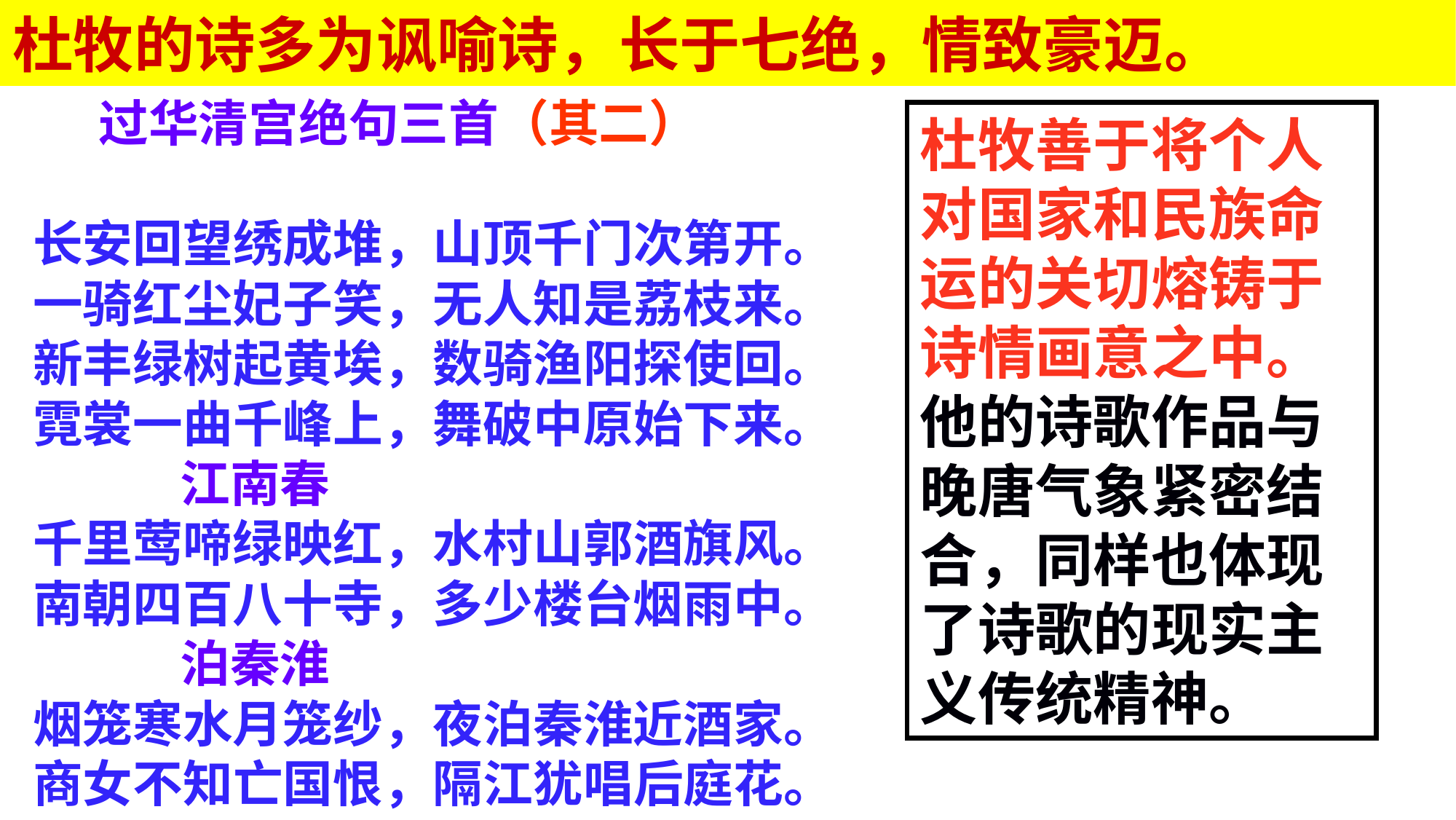

杜牧的诗多为讽喻诗，长于七绝，情致豪迈。
         过华清宫绝句三首（其二）
长安回望绣成堆，山顶千门次第开。
一骑红尘妃子笑，无人知是荔枝来。
新丰绿树起黄埃，数骑渔阳探使回。
霓裳一曲千峰上，舞破中原始下来。
            江南春
千里莺啼绿映红，水村山郭酒旗风。
南朝四百八十寺，多少楼台烟雨中。
            泊秦淮
烟笼寒水月笼纱，夜泊秦淮近酒家。
商女不知亡国恨，隔江犹唱后庭花。

杜牧善于将个人对国家和民族命运的关切熔铸于诗情画意之中。他的诗歌作品与晚唐气象紧密结合，同样也体现了诗歌的现实主义传统精神。